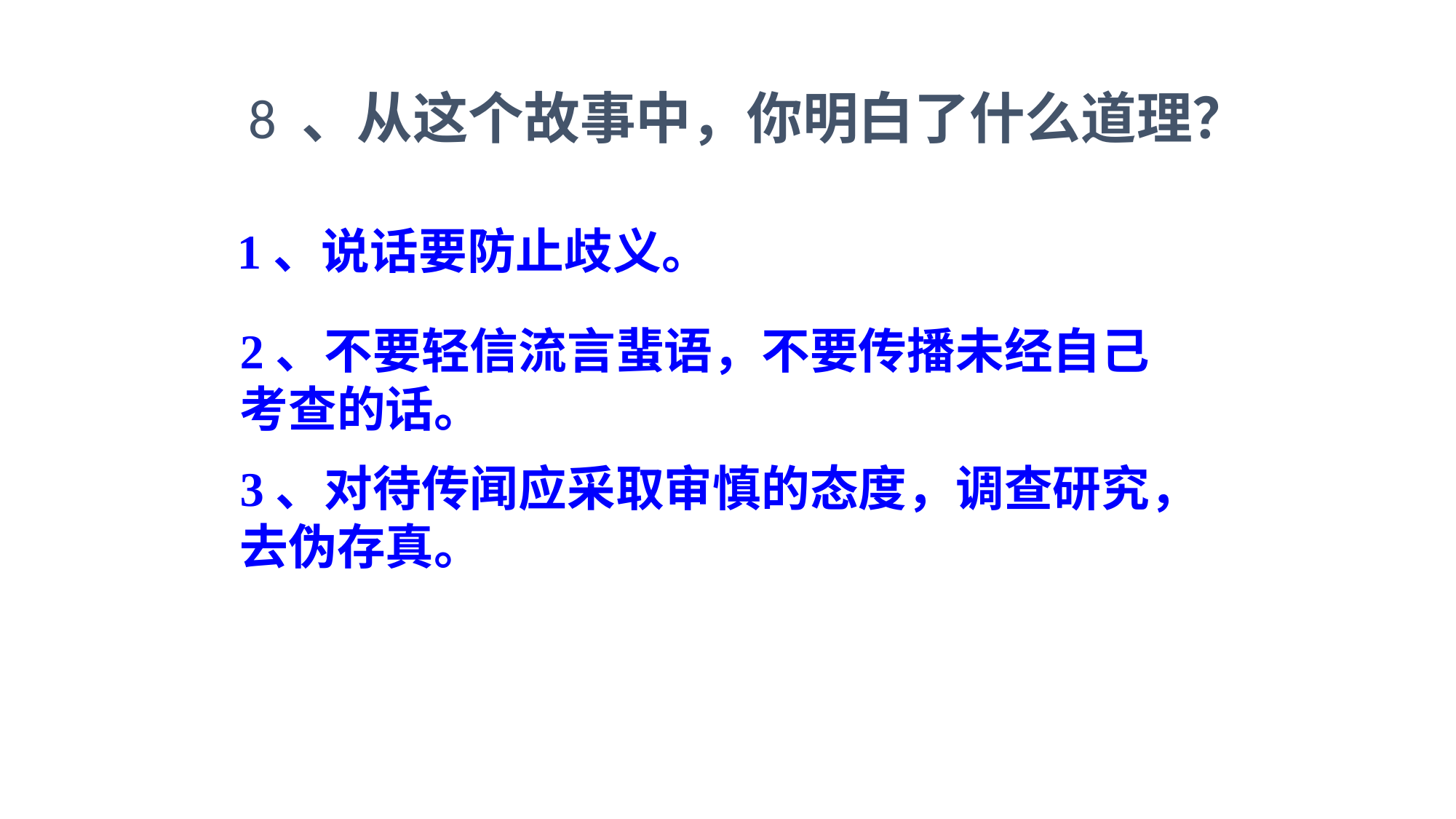

# 8 、从这个故事中，你明白了什么道理？
1、说话要防止歧义。
2、不要轻信流言蜚语，不要传播未经自己考查的话。

3、对待传闻应采取审慎的态度，调查研究，去伪存真。